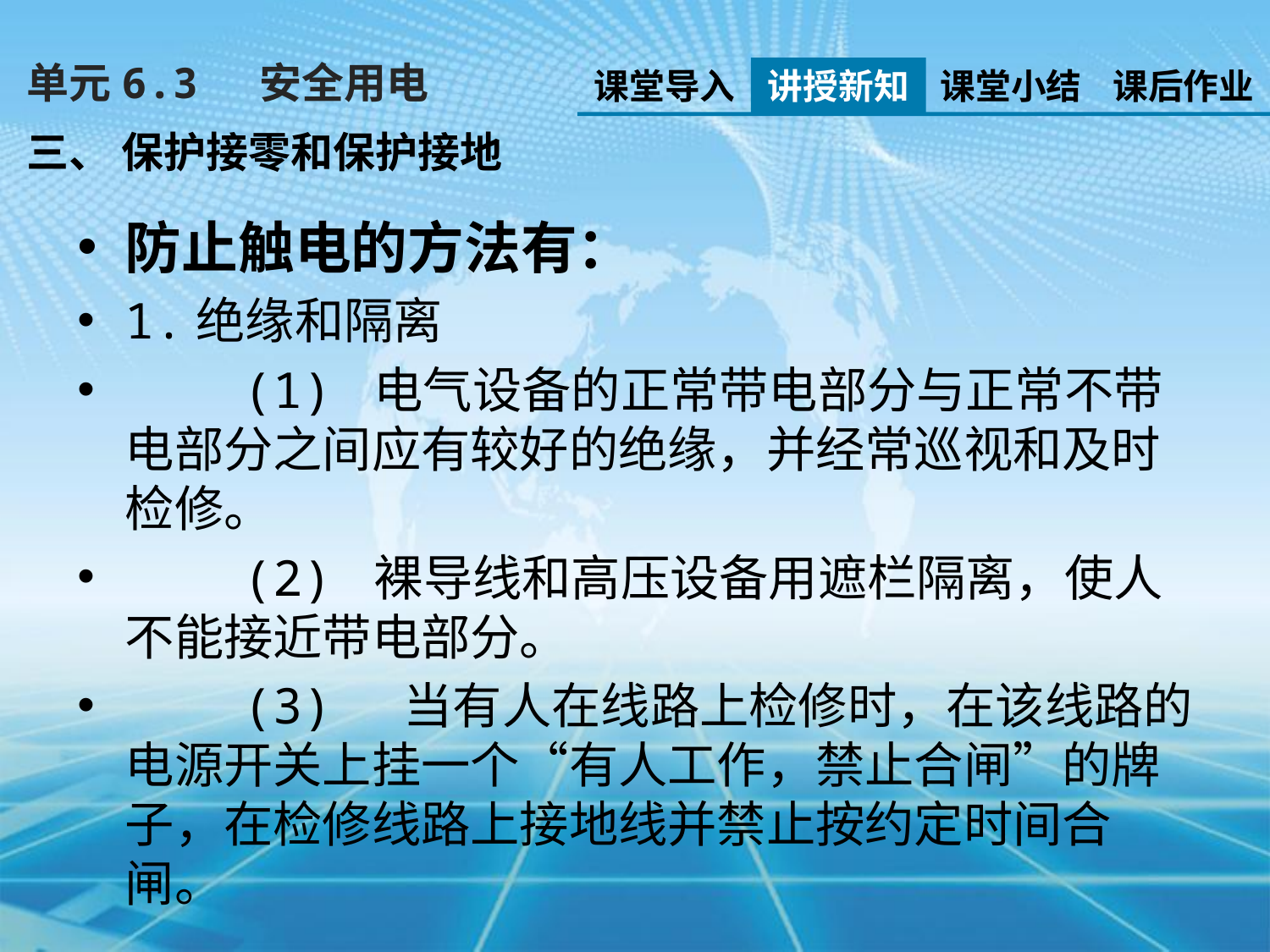

单元6.3　 安全用电
课堂导入
讲授新知
课堂小结
课后作业
三、 保护接零和保护接地
防止触电的方法有：
1.绝缘和隔离
    (1) 电气设备的正常带电部分与正常不带电部分之间应有较好的绝缘，并经常巡视和及时检修。
    (2) 裸导线和高压设备用遮栏隔离，使人不能接近带电部分。
    (3)  当有人在线路上检修时，在该线路的电源开关上挂一个“有人工作，禁止合闸”的牌子，在检修线路上接地线并禁止按约定时间合闸。